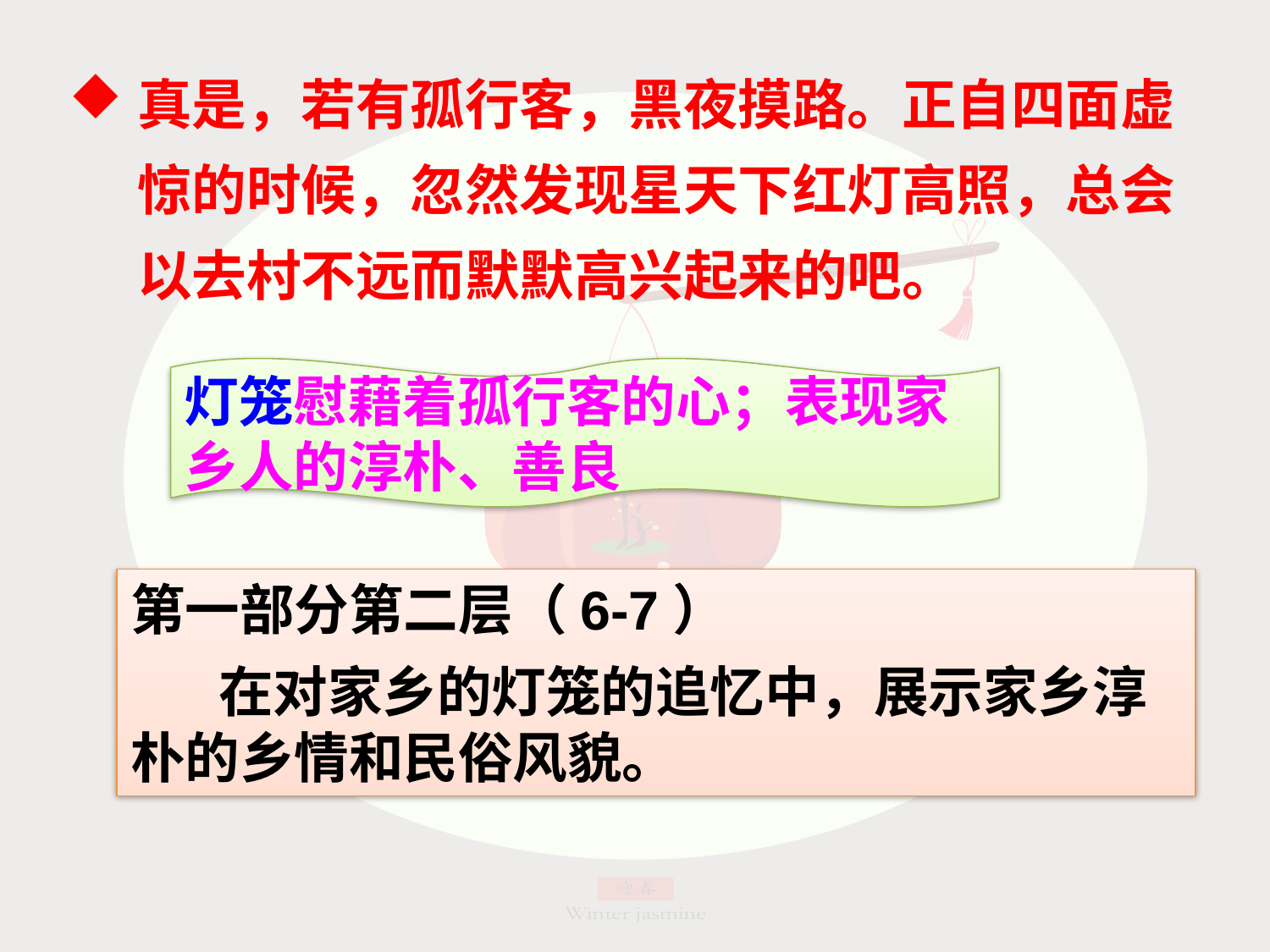

真是，若有孤行客，黑夜摸路。正自四面虚惊的时候，忽然发现星天下红灯高照，总会以去村不远而默默高兴起来的吧。
灯笼慰藉着孤行客的心；表现家乡人的淳朴、善良
第一部分第二层（6-7）
      在对家乡的灯笼的追忆中，展示家乡淳朴的乡情和民俗风貌。